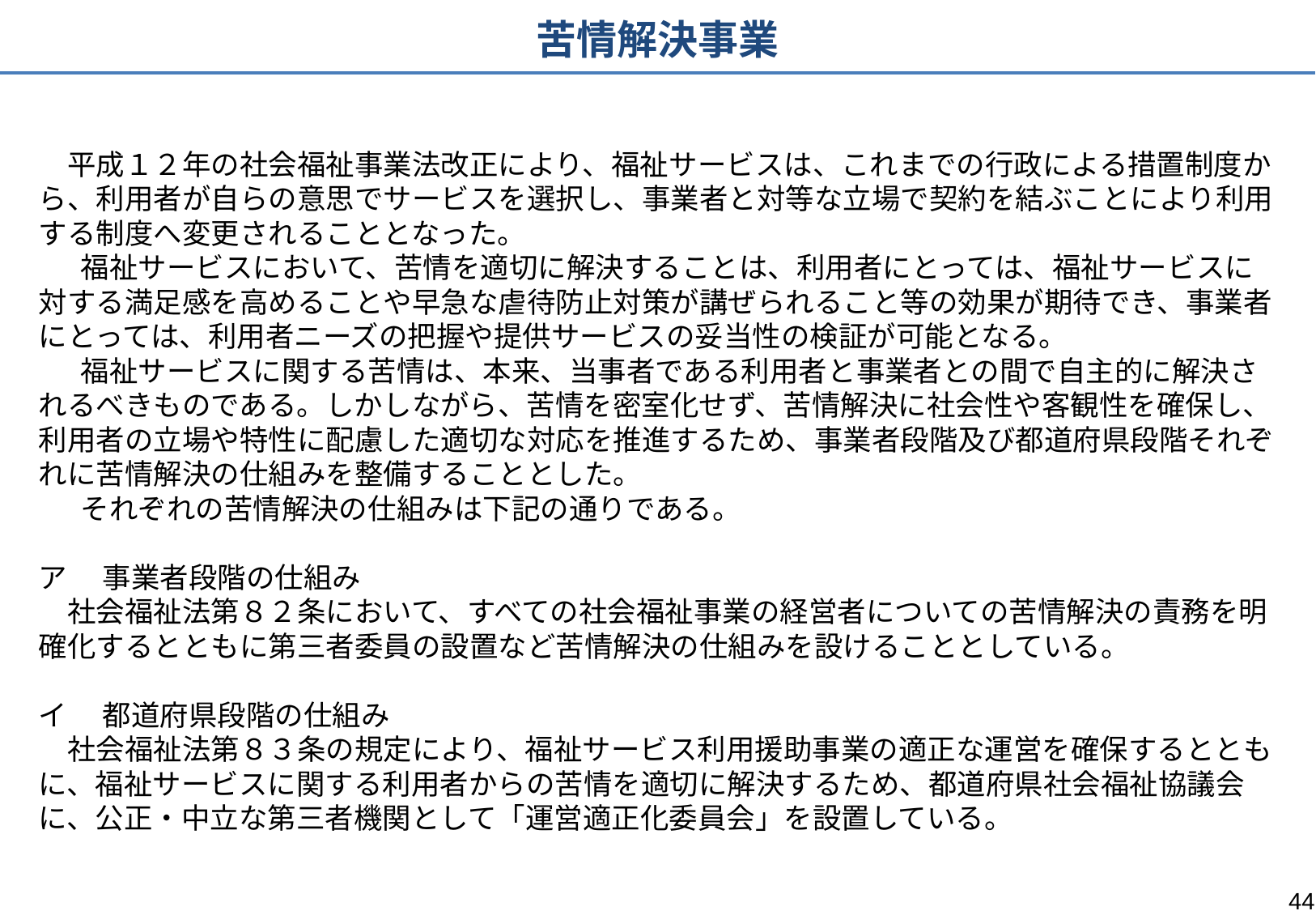

# 苦情解決事業
　平成１２年の社会福祉事業法改正により、福祉サービスは、これまでの行政による措置制度から、利用者が自らの意思でサービスを選択し、事業者と対等な立場で契約を結ぶことにより利用する制度へ変更されることとなった。
 　福祉サービスにおいて、苦情を適切に解決することは、利用者にとっては、福祉サービスに対する満足感を高めることや早急な虐待防止対策が講ぜられること等の効果が期待でき、事業者にとっては、利用者ニーズの把握や提供サービスの妥当性の検証が可能となる。
 　福祉サービスに関する苦情は、本来、当事者である利用者と事業者との間で自主的に解決されるべきものである。しかしながら、苦情を密室化せず、苦情解決に社会性や客観性を確保し、利用者の立場や特性に配慮した適切な対応を推進するため、事業者段階及び都道府県段階それぞれに苦情解決の仕組みを整備することとした。
 　それぞれの苦情解決の仕組みは下記の通りである。

ア 　事業者段階の仕組み
　社会福祉法第８２条において、すべての社会福祉事業の経営者についての苦情解決の責務を明確化するとともに第三者委員の設置など苦情解決の仕組みを設けることとしている。

イ 　都道府県段階の仕組み
　社会福祉法第８３条の規定により、福祉サービス利用援助事業の適正な運営を確保するとともに、福祉サービスに関する利用者からの苦情を適切に解決するため、都道府県社会福祉協議会に、公正・中立な第三者機関として「運営適正化委員会」を設置している。
44